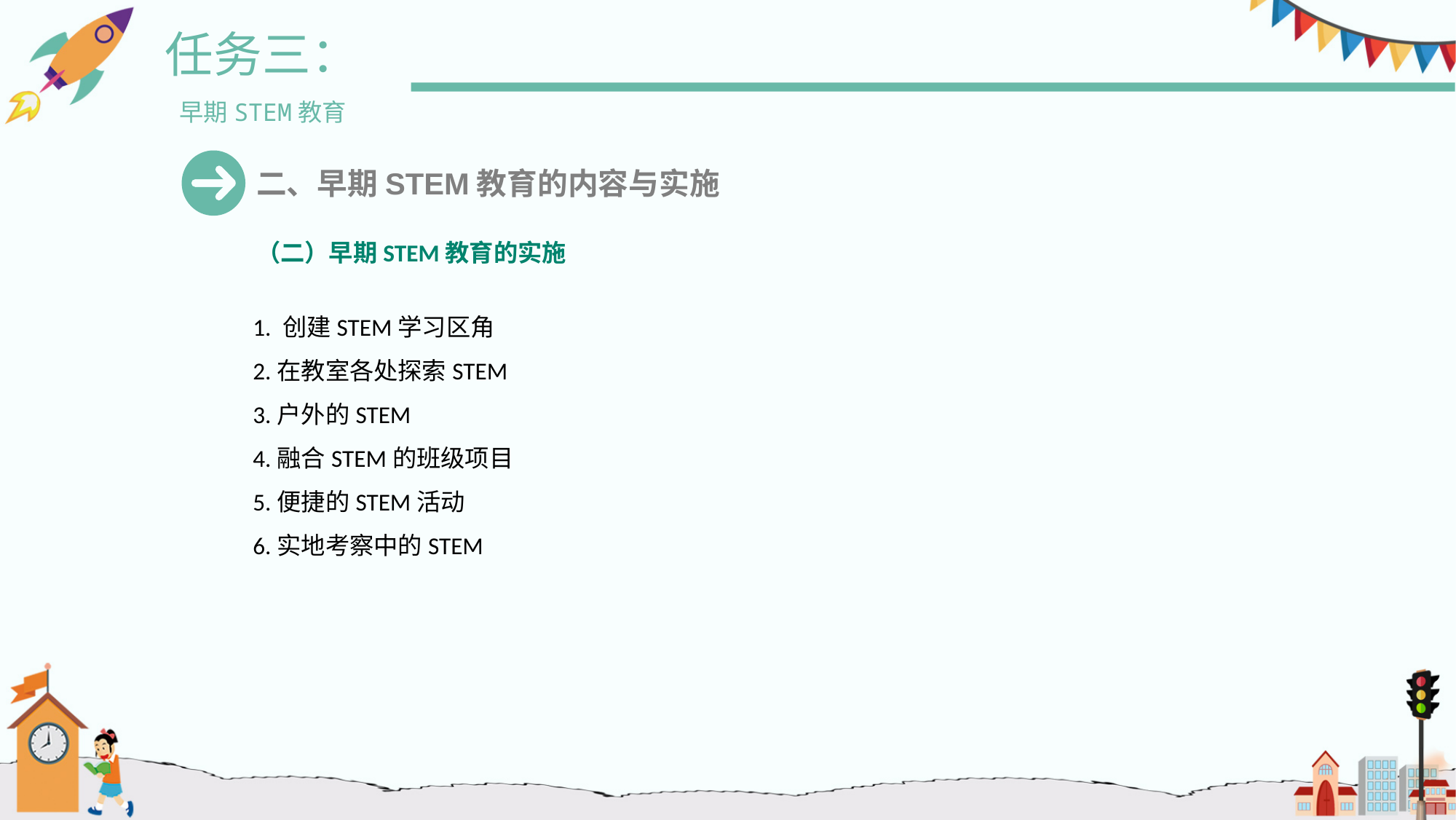

任务三：

早期STEM教育

二、早期STEM教育的内容与实施

（二）早期STEM教育的实施

1. 创建STEM学习区角
2.在教室各处探索STEM
3.户外的STEM
4.融合STEM的班级项目
5.便捷的STEM活动
6.实地考察中的STEM